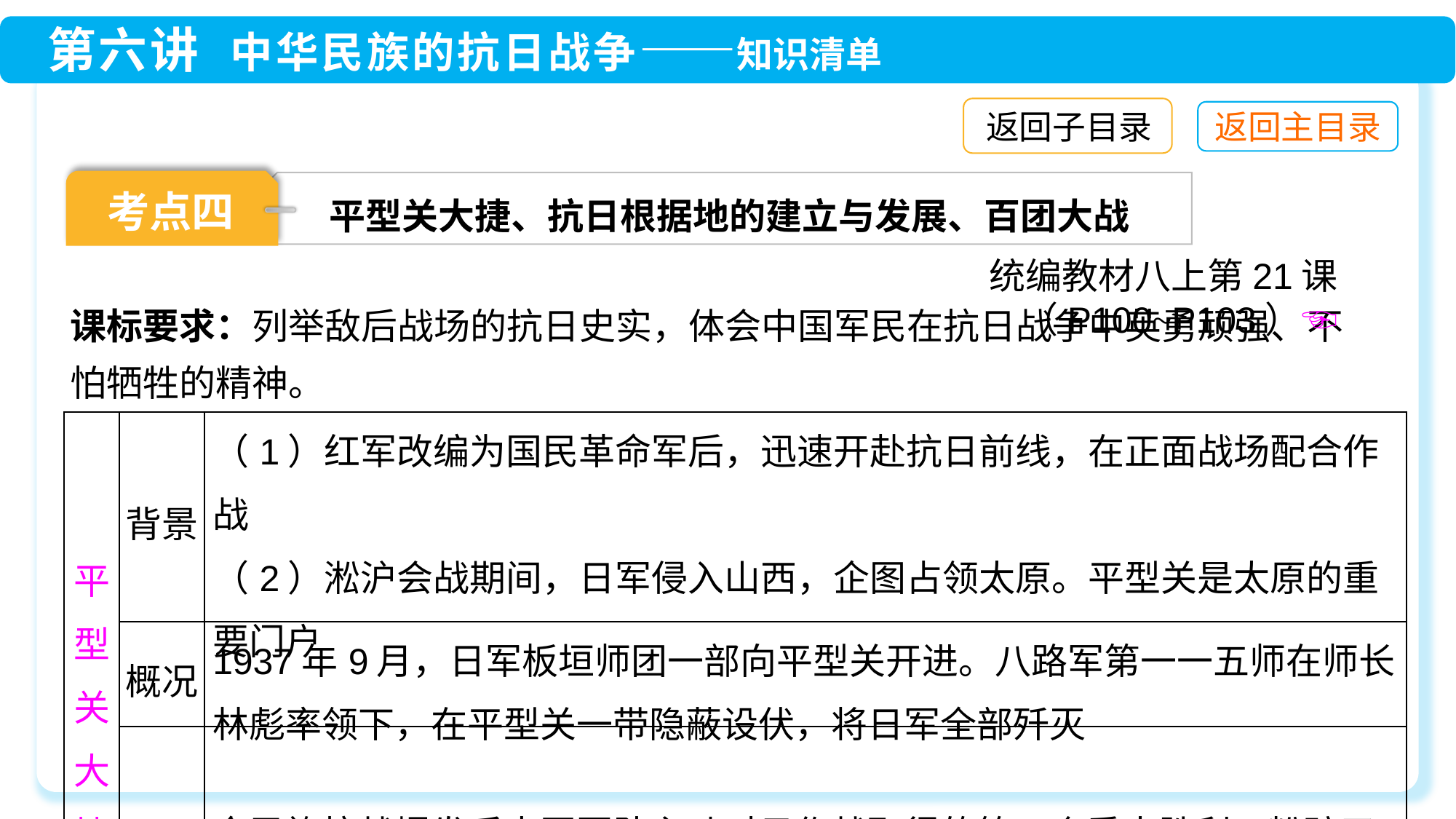

返回子目录
考点四

平型关大捷、抗日根据地的建立与发展、百团大战

统编教材八上第21课（P100~P103）☜
课标要求：列举敌后战场的抗日史实，体会中国军民在抗日战争中英勇顽强、不怕牺牲的精神。
| 平 型 关 大 捷 | 背景 | （1）红军改编为国民革命军后，迅速开赴抗日前线，在正面战场配合作战 （2）淞沪会战期间，日军侵入山西，企图占领太原。平型关是太原的重要门户 |
| --- | --- | --- |
|  | 概况 | 1937年9月，日军板垣师团一部向平型关开进。八路军第一一五师在师长林彪率领下，在平型关一带隐蔽设伏，将日军全部歼灭 |
|  | 意义 | 全民族抗战爆发后中国军队主动对日作战取得的第一个重大胜利，粉碎了日军“不可战胜”的神话 |